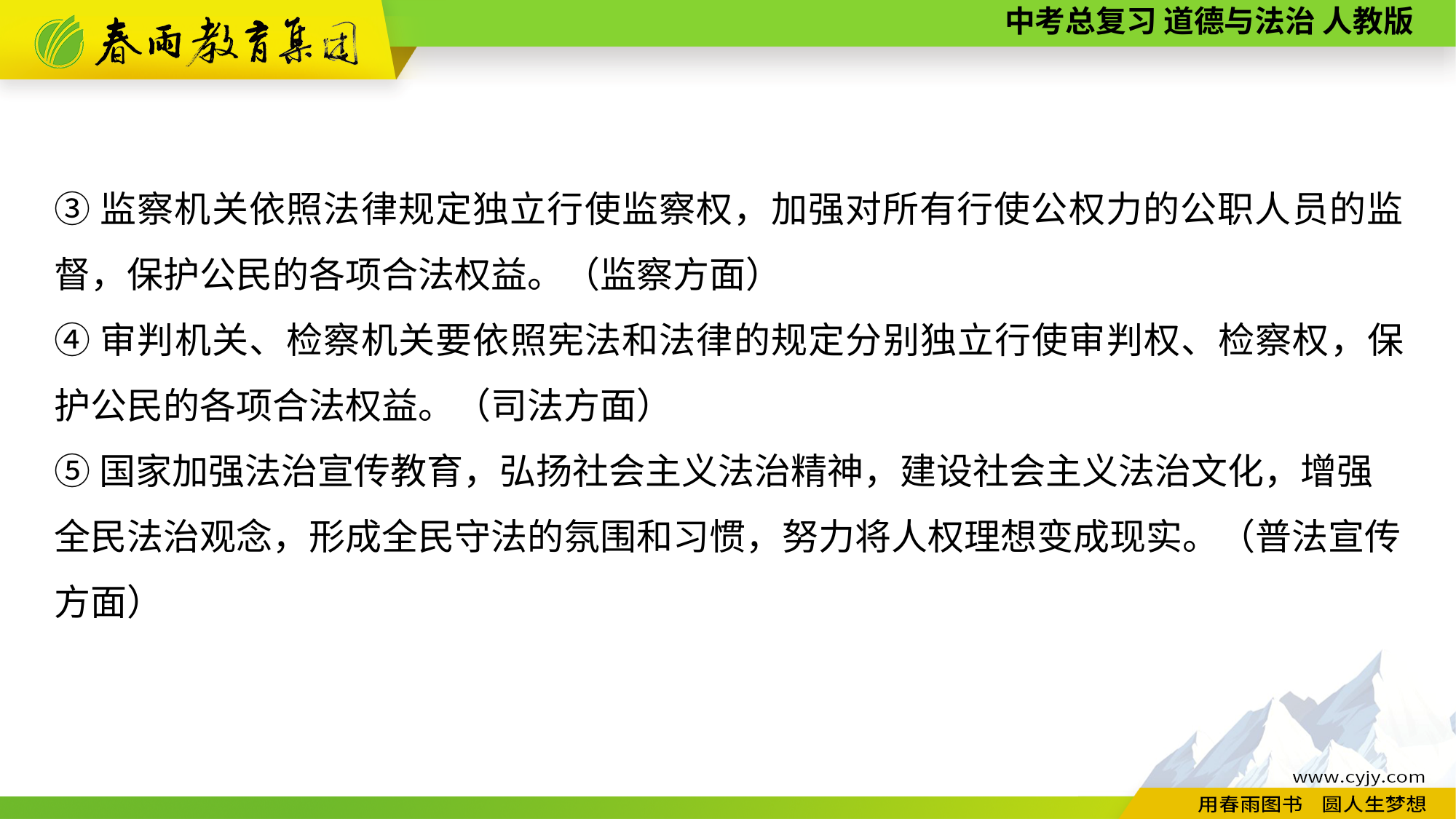

③监察机关依照法律规定独立行使监察权，加强对所有行使公权力的公职人员的监督，保护公民的各项合法权益。（监察方面）
④审判机关、检察机关要依照宪法和法律的规定分别独立行使审判权、检察权，保护公民的各项合法权益。（司法方面）
⑤国家加强法治宣传教育，弘扬社会主义法治精神，建设社会主义法治文化，增强全民法治观念，形成全民守法的氛围和习惯，努力将人权理想变成现实。（普法宣传
方面）